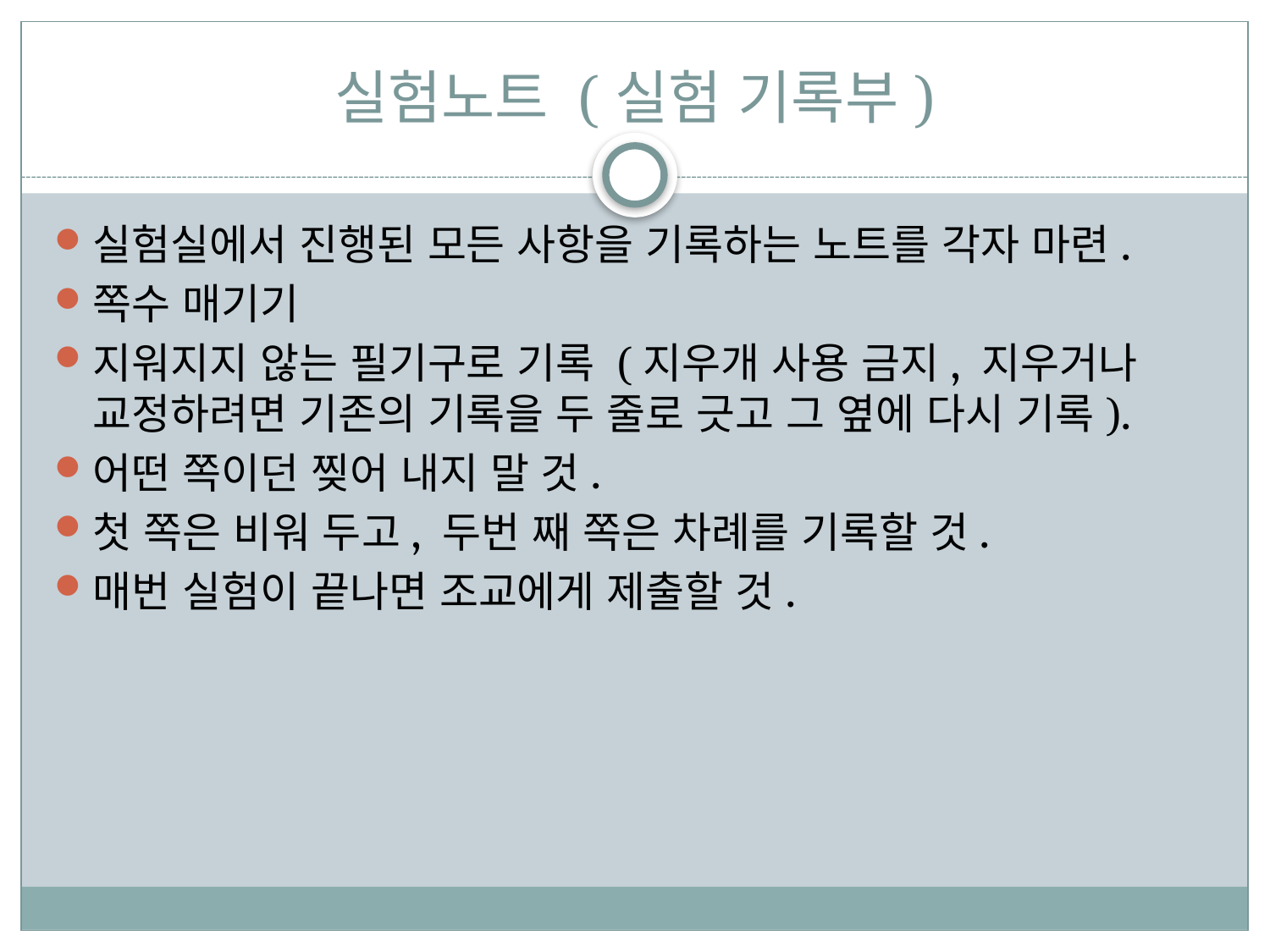

# 실험노트 (실험 기록부)
실험실에서 진행된 모든 사항을 기록하는 노트를 각자 마련.
쪽수 매기기
지워지지 않는 필기구로 기록 (지우개 사용 금지, 지우거나 교정하려면 기존의 기록을 두 줄로 긋고 그 옆에 다시 기록).
어떤 쪽이던 찢어 내지 말 것.
첫 쪽은 비워 두고, 두번 째 쪽은 차례를 기록할 것.
매번 실험이 끝나면 조교에게 제출할 것.